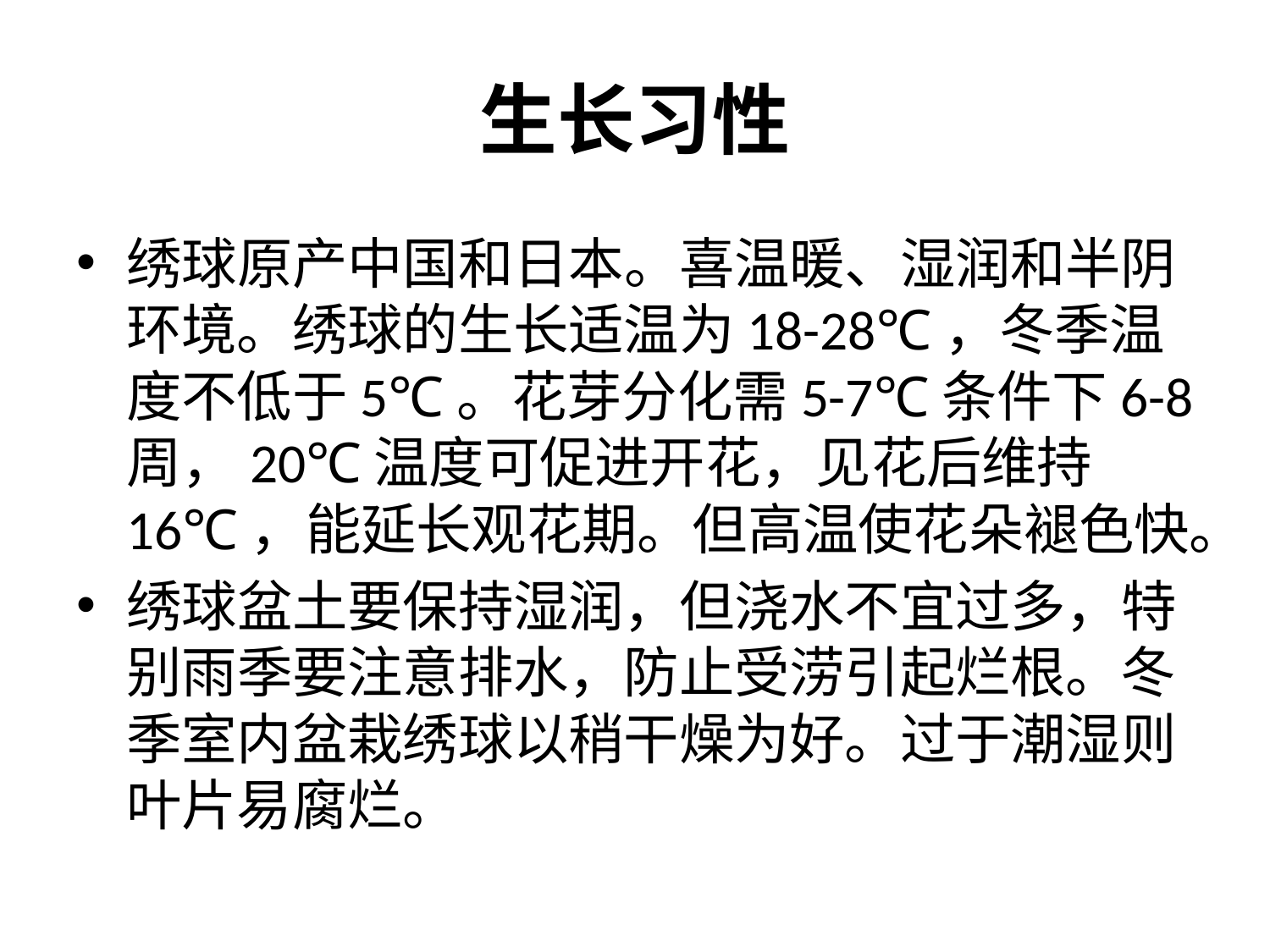

# 生长习性
绣球原产中国和日本。喜温暖、湿润和半阴环境。绣球的生长适温为18-28℃，冬季温度不低于5℃。花芽分化需5-7℃条件下6-8周，20℃温度可促进开花，见花后维持16℃，能延长观花期。但高温使花朵褪色快。
绣球盆土要保持湿润，但浇水不宜过多，特别雨季要注意排水，防止受涝引起烂根。冬季室内盆栽绣球以稍干燥为好。过于潮湿则叶片易腐烂。